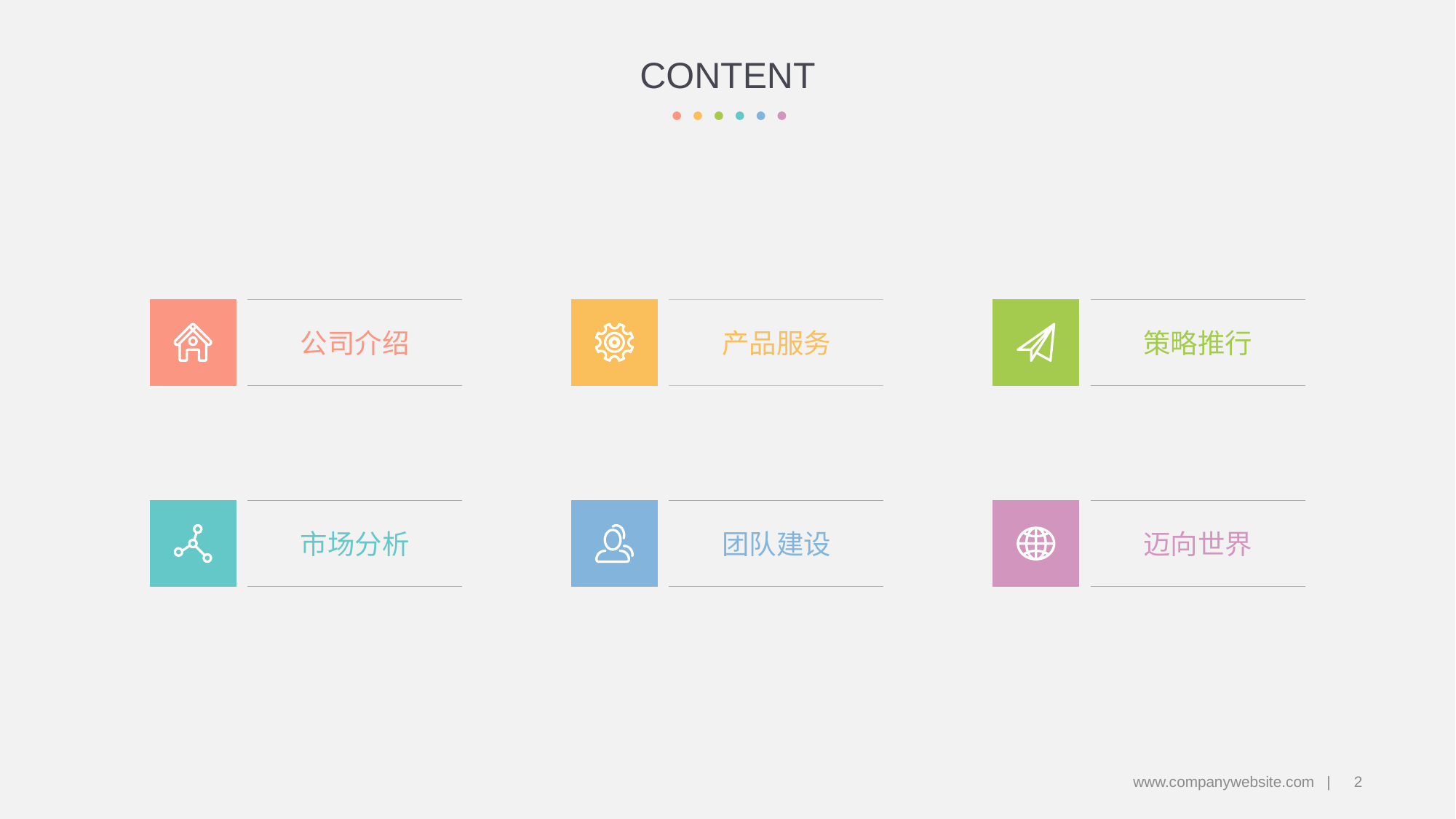

# CONTENT

公司介绍
产品服务
策略推行

市场分析
团队建设
迈向世界
2